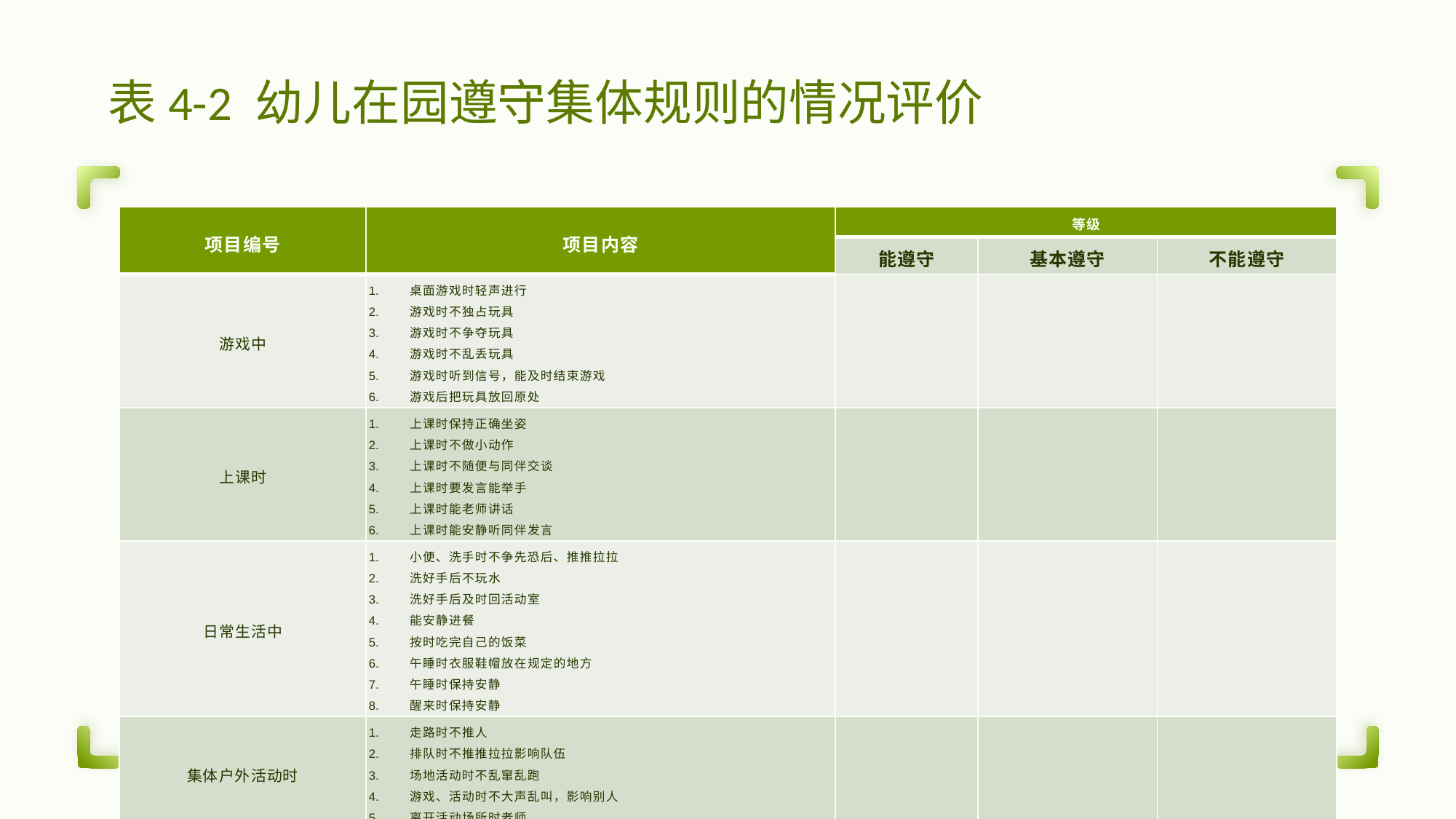

| 项目编号 | 项目内容 | 等级 |  |  |
| --- | --- | --- | --- | --- |
|  |  | 能遵守 | 基本遵守 | 不能遵守 |
| 游戏中 | 桌面游戏时轻声进行 游戏时不独占玩具 游戏时不争夺玩具 游戏时不乱丢玩具 游戏时听到信号，能及时结束游戏 游戏后把玩具放回原处 |  |  |  |
| 上课时 | 上课时保持正确坐姿 上课时不做小动作 上课时不随便与同伴交谈 上课时要发言能举手 上课时能老师讲话 上课时能安静听同伴发言 |  |  |  |
| 日常生活中 | 小便、洗手时不争先恐后、推推拉拉 洗好手后不玩水 洗好手后及时回活动室 能安静进餐 按时吃完自己的饭菜 午睡时衣服鞋帽放在规定的地方 午睡时保持安静 醒来时保持安静 |  |  |  |
| 集体户外活动时 | 走路时不推人 排队时不推推拉拉影响队伍 场地活动时不乱窜乱跑 游戏、活动时不大声乱叫，影响别人 离开活动场所时老师 |  |  |  |

# 表4-2 幼儿在园遵守集体规则的情况评价